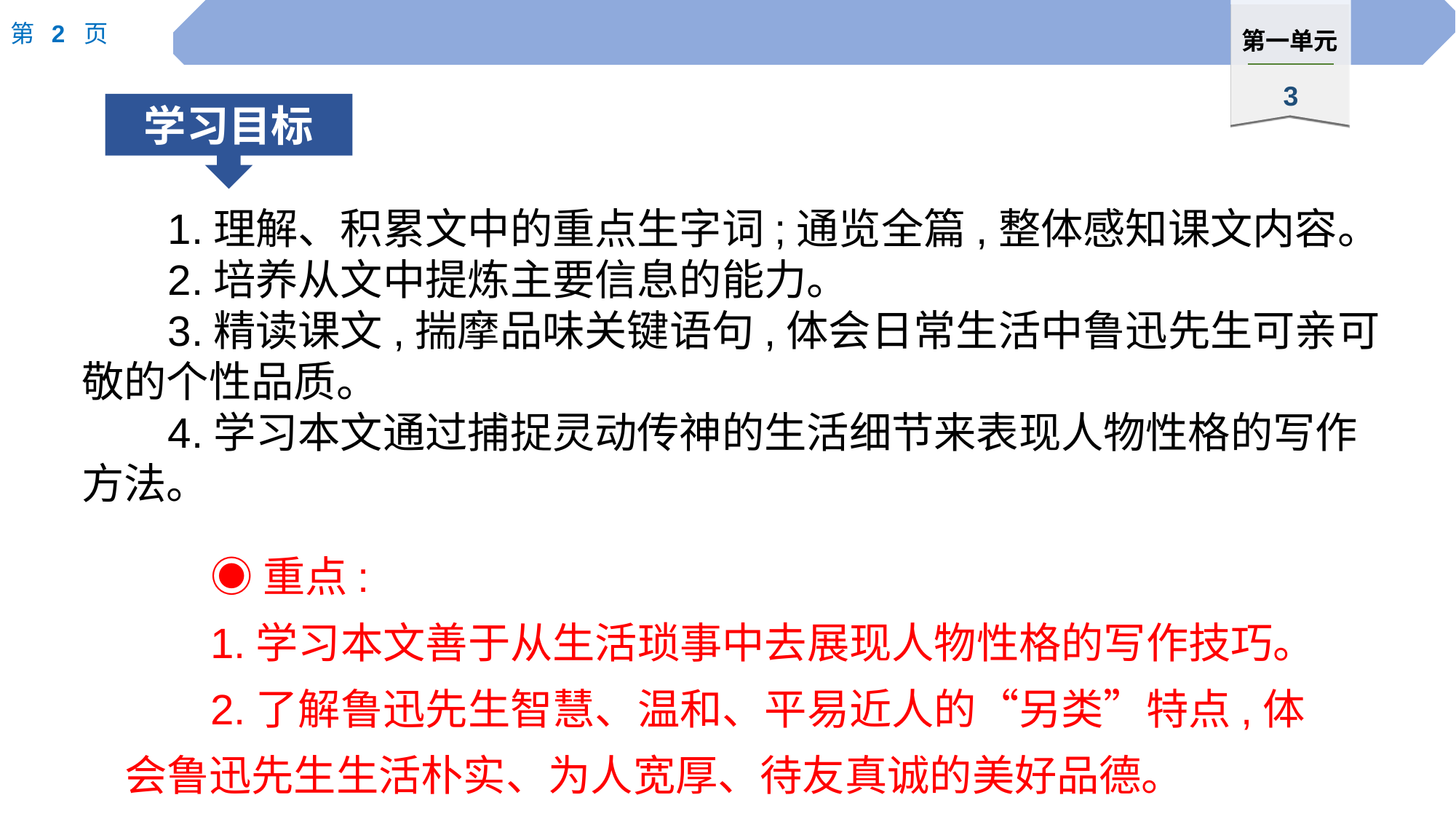

1.理解、积累文中的重点生字词;通览全篇,整体感知课文内容。
2.培养从文中提炼主要信息的能力。
3.精读课文,揣摩品味关键语句,体会日常生活中鲁迅先生可亲可敬的个性品质。
4.学习本文通过捕捉灵动传神的生活细节来表现人物性格的写作方法。
◉重点:
1.学习本文善于从生活琐事中去展现人物性格的写作技巧。
2.了解鲁迅先生智慧、温和、平易近人的“另类”特点,体会鲁迅先生生活朴实、为人宽厚、待友真诚的美好品德。